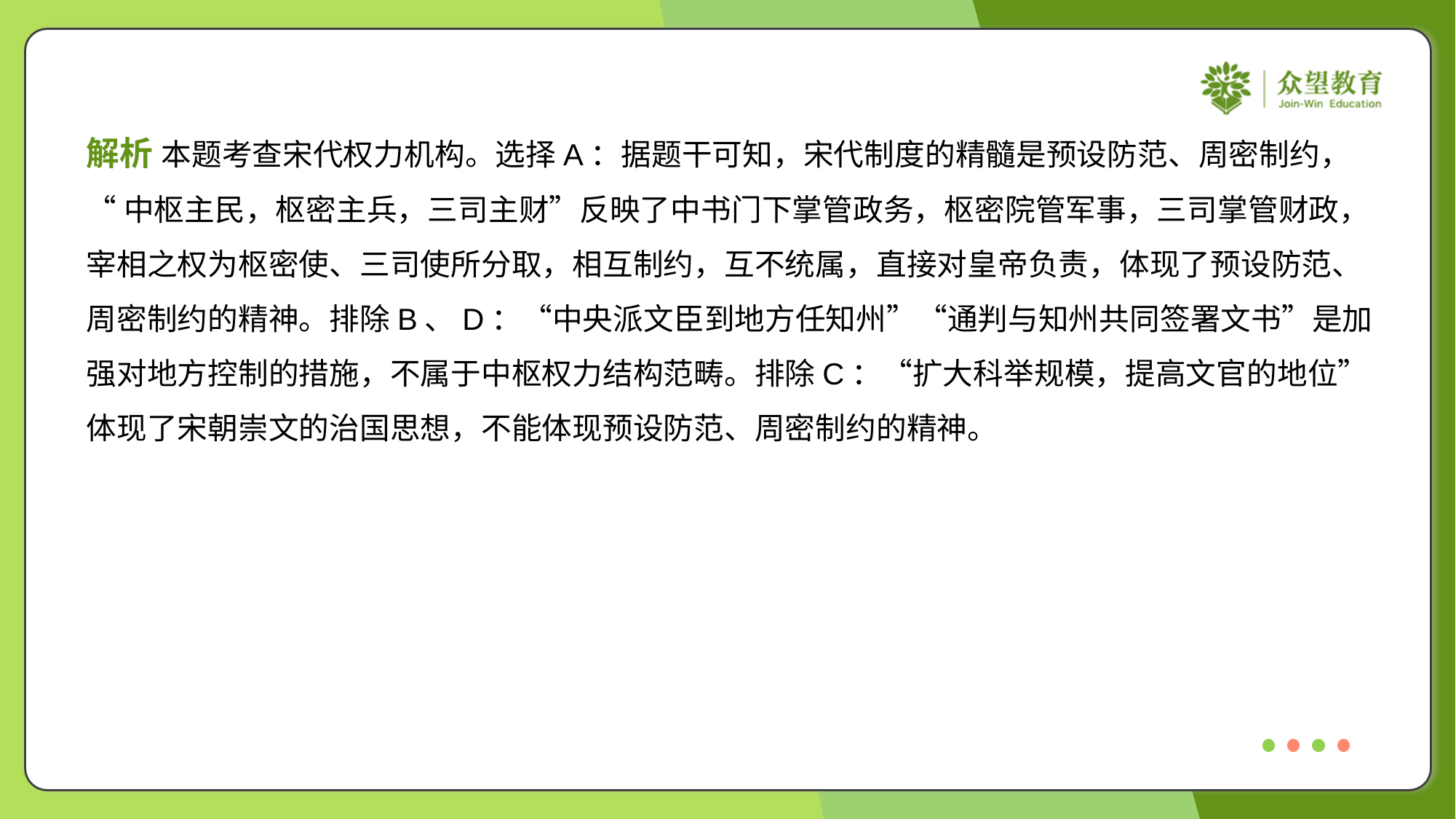

解析 本题考查宋代权力机构。选择A：据题干可知，宋代制度的精髓是预设防范、周密制约，
“中枢主民，枢密主兵，三司主财”反映了中书门下掌管政务，枢密院管军事，三司掌管财政，
宰相之权为枢密使、三司使所分取，相互制约，互不统属，直接对皇帝负责，体现了预设防范、
周密制约的精神。排除B、D：“中央派文臣到地方任知州”“通判与知州共同签署文书”是加
强对地方控制的措施，不属于中枢权力结构范畴。排除C：“扩大科举规模，提高文官的地位”
体现了宋朝崇文的治国思想，不能体现预设防范、周密制约的精神。